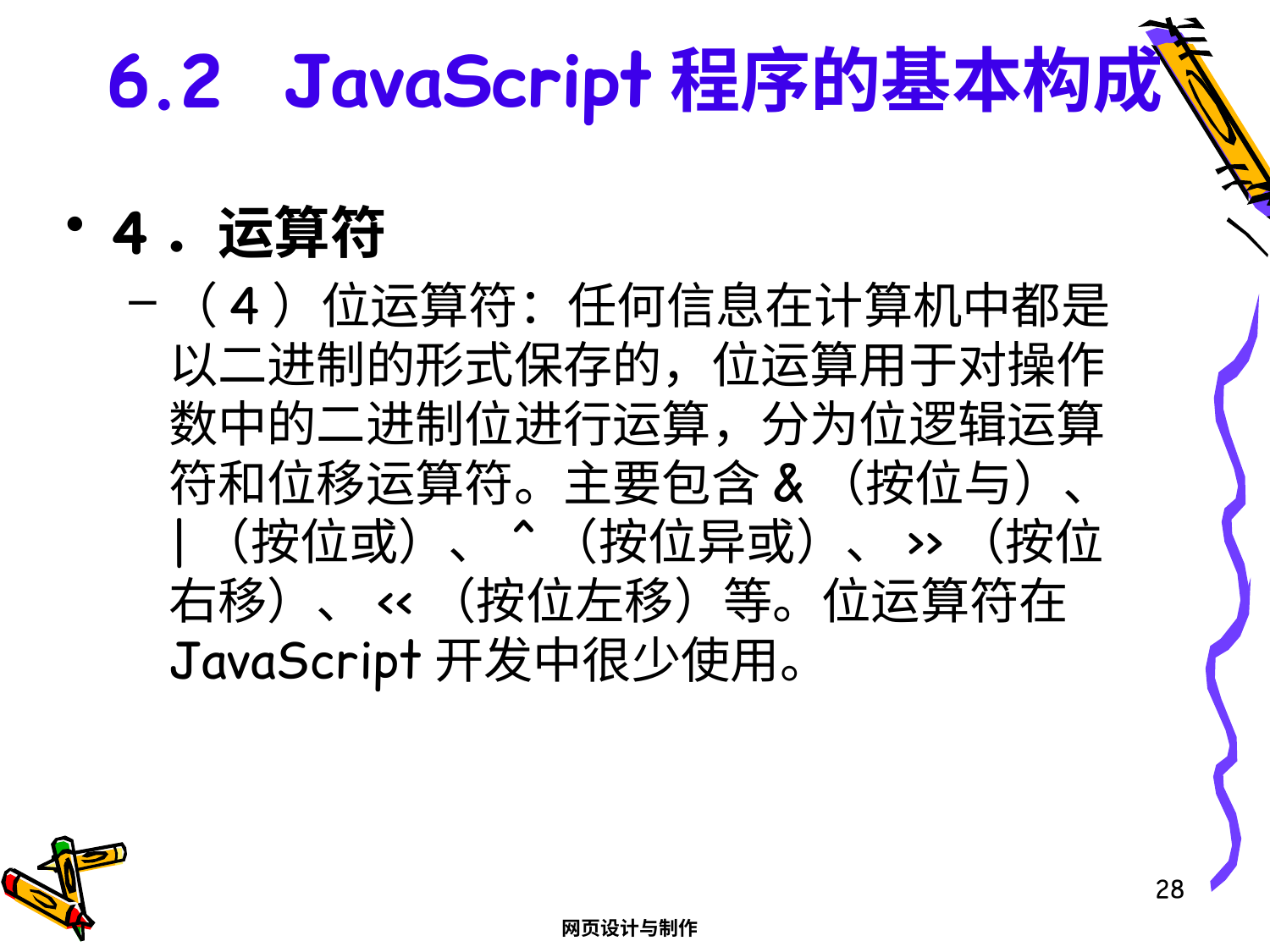

# 6.2  JavaScript程序的基本构成
4．运算符
（4）位运算符：任何信息在计算机中都是以二进制的形式保存的，位运算用于对操作数中的二进制位进行运算，分为位逻辑运算符和位移运算符。主要包含&（按位与）、|（按位或）、^（按位异或）、>>（按位右移）、<<（按位左移）等。位运算符在JavaScript开发中很少使用。
28
网页设计与制作